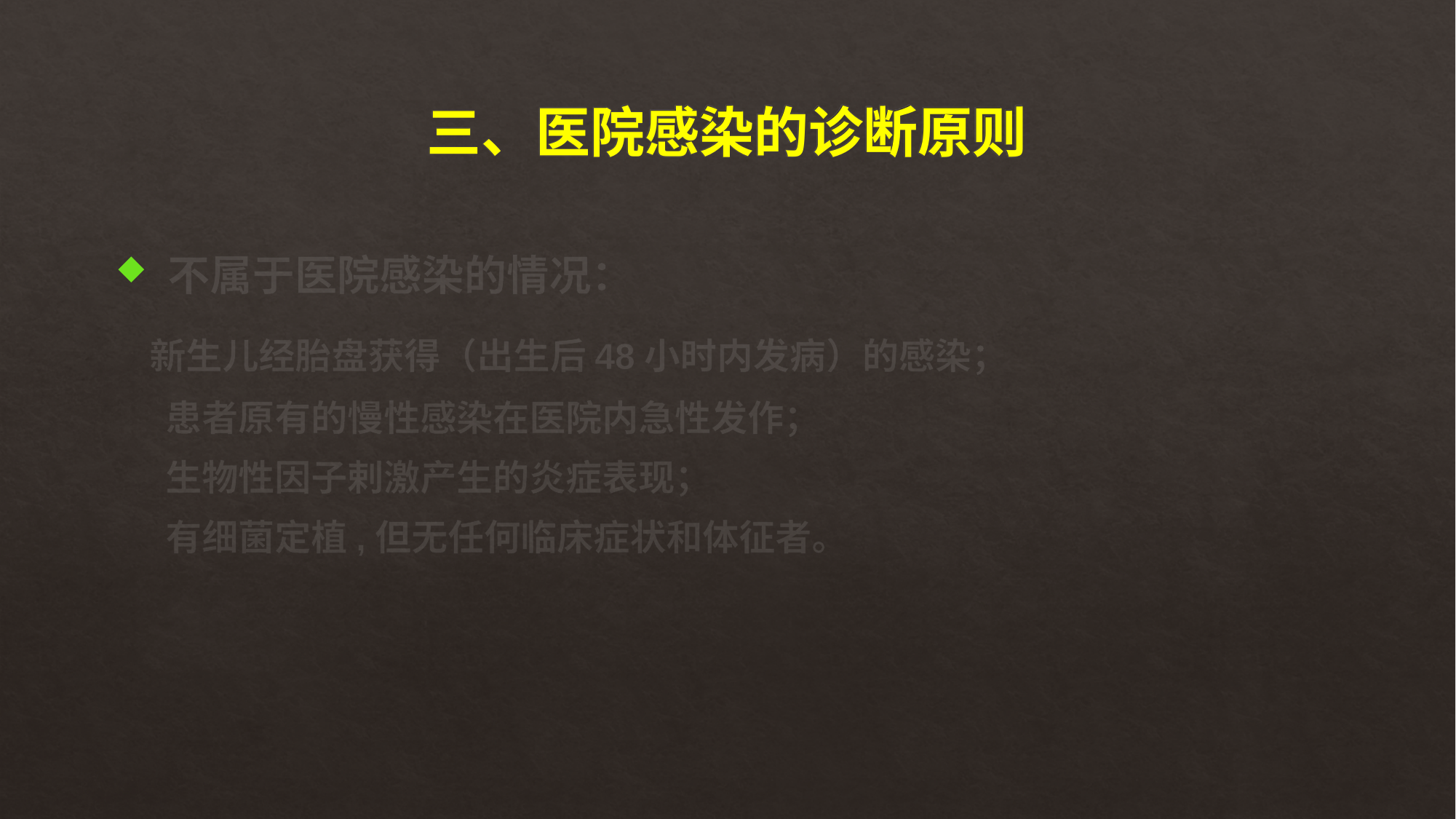

# 三、医院感染的诊断原则
 不属于医院感染的情况：
  新生儿经胎盘获得（出生后48小时内发病）的感染；
     患者原有的慢性感染在医院内急性发作；
     生物性因子剌激产生的炎症表现；
     有细菌定植,但无任何临床症状和体征者。